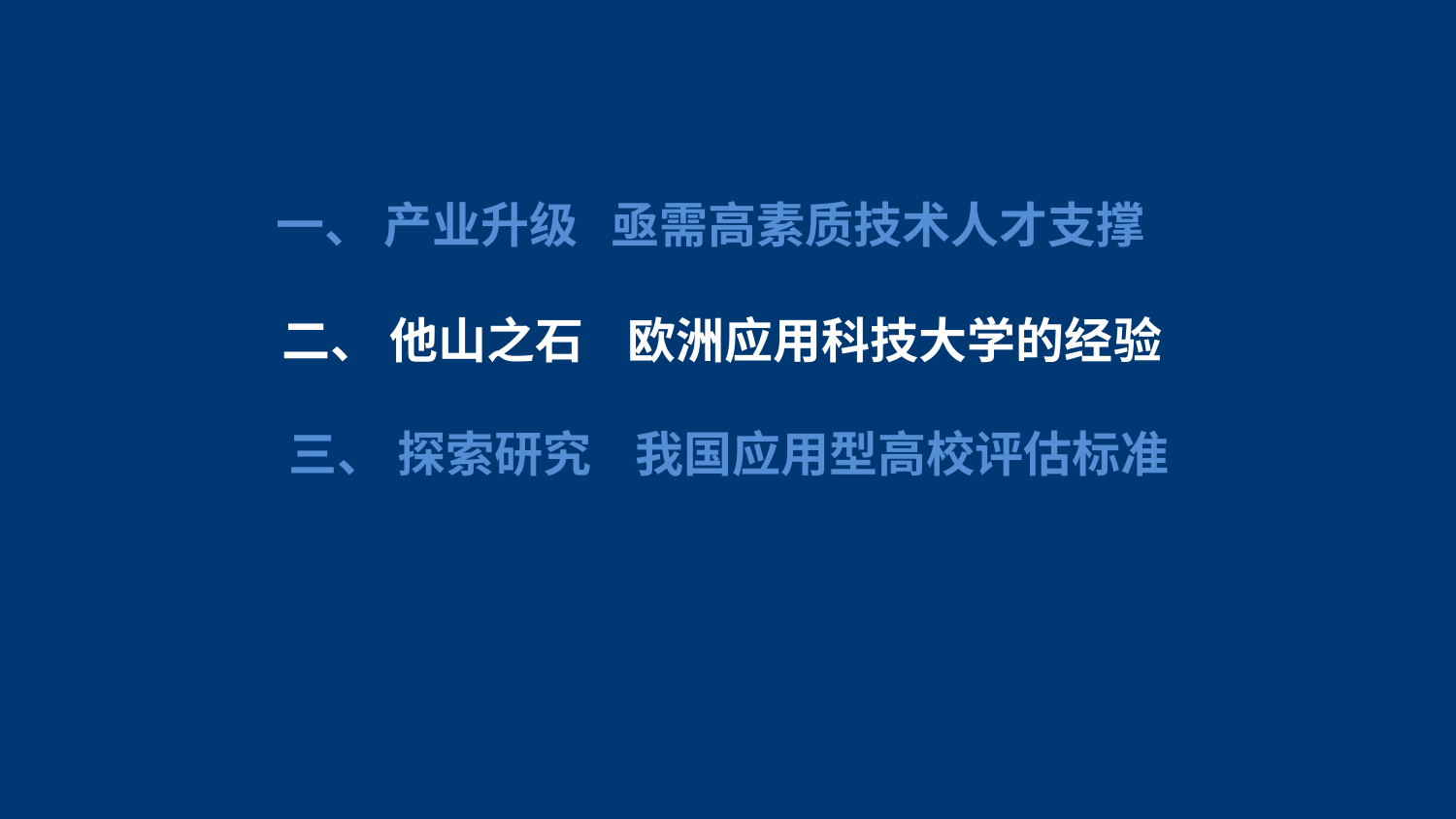

一、 产业升级   亟需高素质技术人才支撑
二、 他山之石    欧洲应用科技大学的经验
三、 探索研究    我国应用型高校评估标准